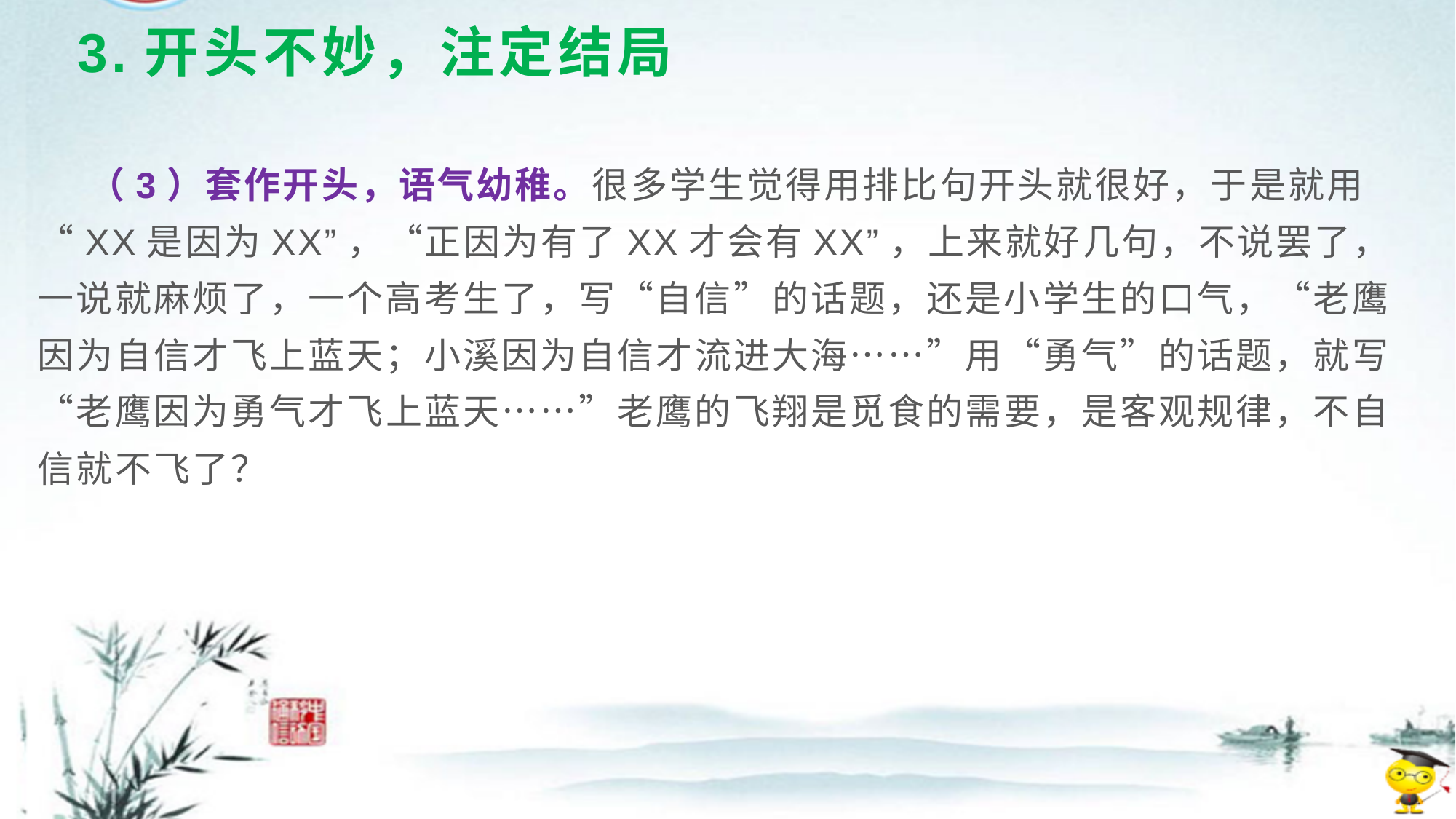

# 3.开头不妙，注定结局

    （3）套作开头，语气幼稚。很多学生觉得用排比句开头就很好，于是就用“XX是因为XX”，“正因为有了XX才会有XX”，上来就好几句，不说罢了，一说就麻烦了，一个高考生了，写“自信”的话题，还是小学生的口气，“老鹰因为自信才飞上蓝天；小溪因为自信才流进大海……”用“勇气”的话题，就写“老鹰因为勇气才飞上蓝天……”老鹰的飞翔是觅食的需要，是客观规律，不自信就不飞了？